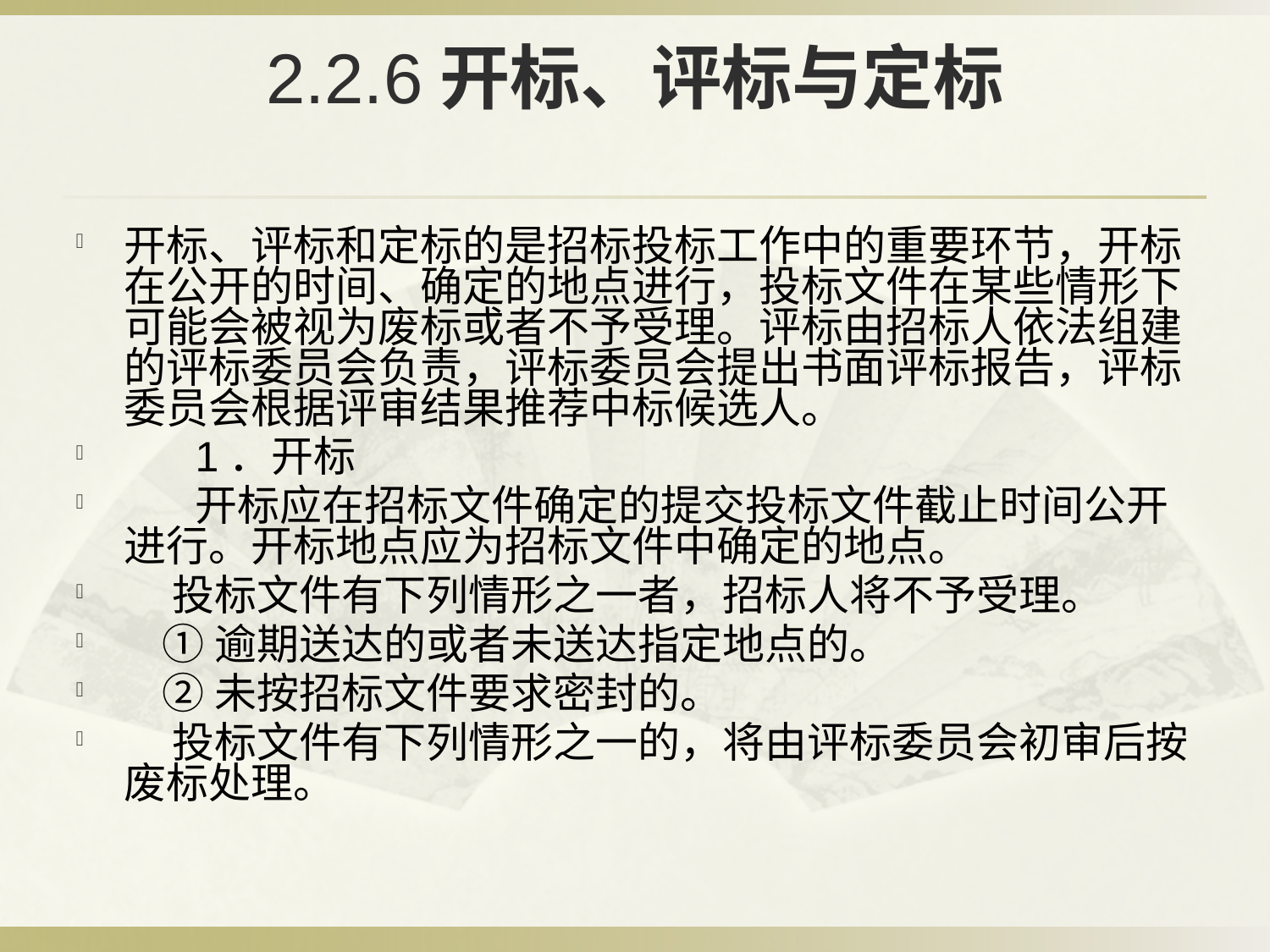

# 2.2.6开标、评标与定标
开标、评标和定标的是招标投标工作中的重要环节，开标在公开的时间、确定的地点进行，投标文件在某些情形下可能会被视为废标或者不予受理。评标由招标人依法组建的评标委员会负责，评标委员会提出书面评标报告，评标委员会根据评审结果推荐中标候选人。
　  1．开标
  　开标应在招标文件确定的提交投标文件截止时间公开进行。开标地点应为招标文件中确定的地点。
    投标文件有下列情形之一者，招标人将不予受理。
    ①逾期送达的或者未送达指定地点的。
    ②未按招标文件要求密封的。
    投标文件有下列情形之一的，将由评标委员会初审后按废标处理。